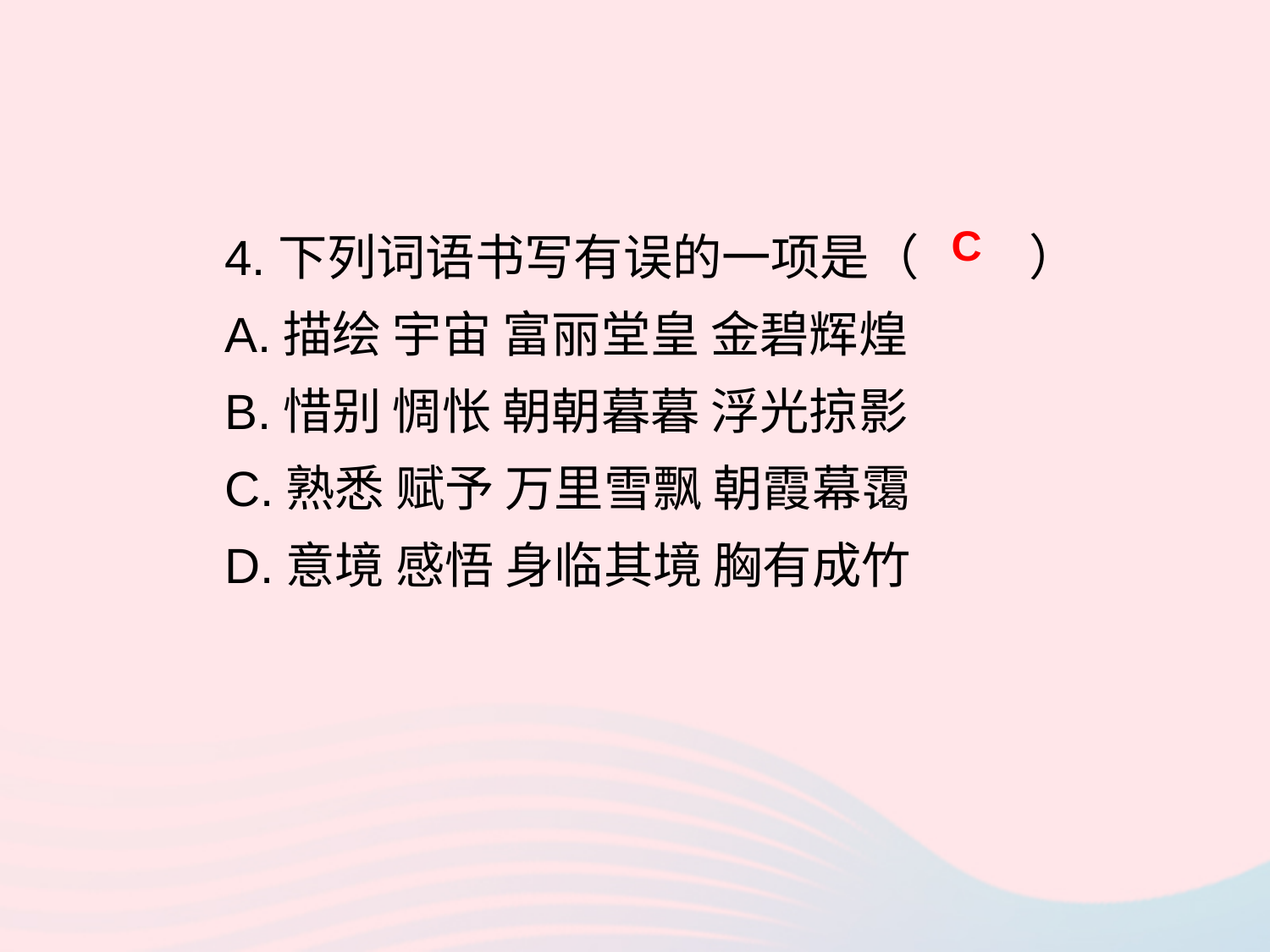

4.下列词语书写有误的一项是（          ）
A.描绘 宇宙 富丽堂皇 金碧辉煌
B.惜别 惆怅 朝朝暮暮 浮光掠影
C.熟悉 赋予 万里雪飘 朝霞幕霭
D.意境 感悟 身临其境 胸有成竹
C